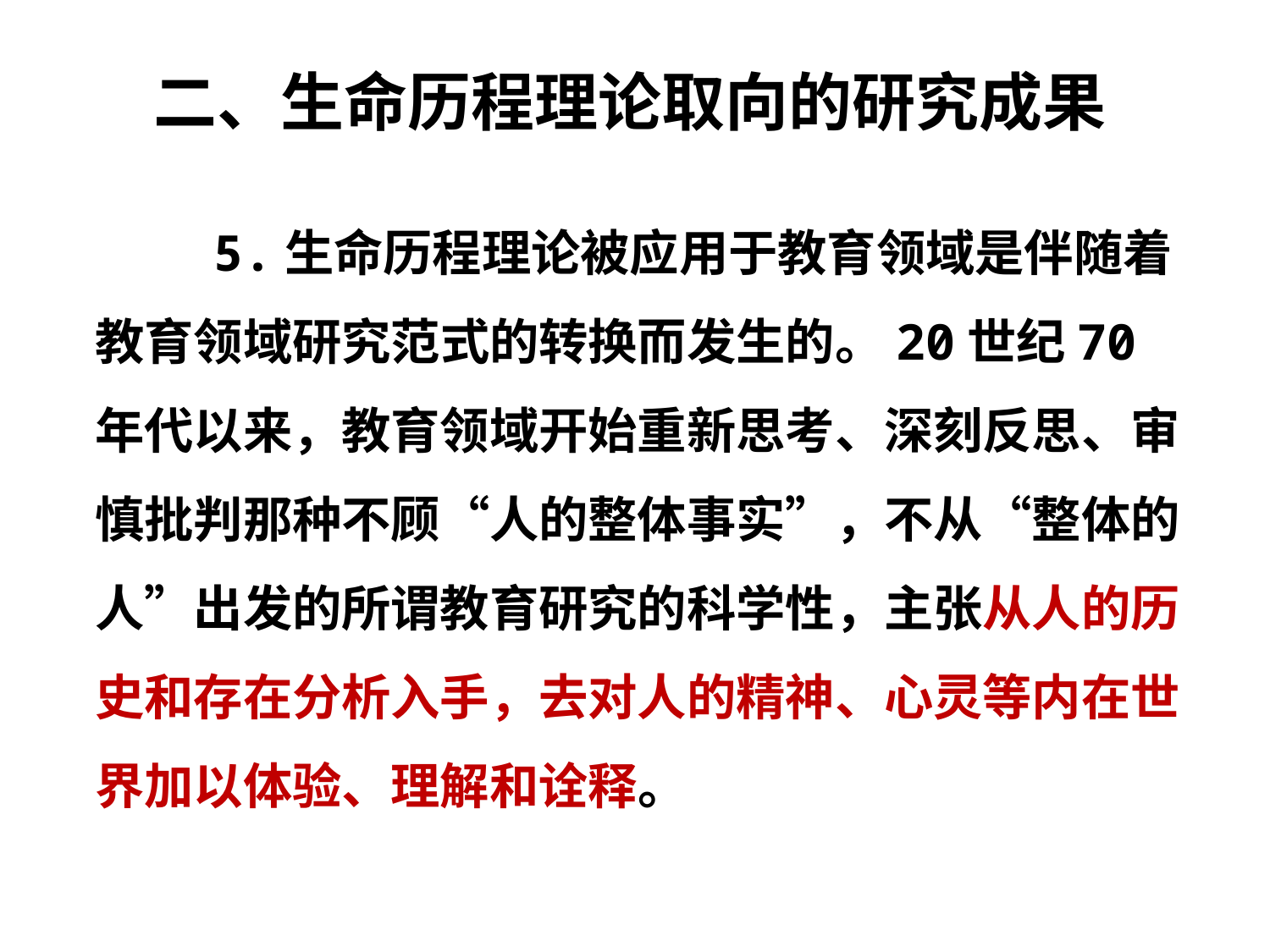

二、生命历程理论取向的研究成果
    5.生命历程理论被应用于教育领域是伴随着教育领域研究范式的转换而发生的。20世纪70年代以来，教育领域开始重新思考、深刻反思、审慎批判那种不顾“人的整体事实”，不从“整体的人”出发的所谓教育研究的科学性，主张从人的历史和存在分析入手，去对人的精神、心灵等内在世界加以体验、理解和诠释。